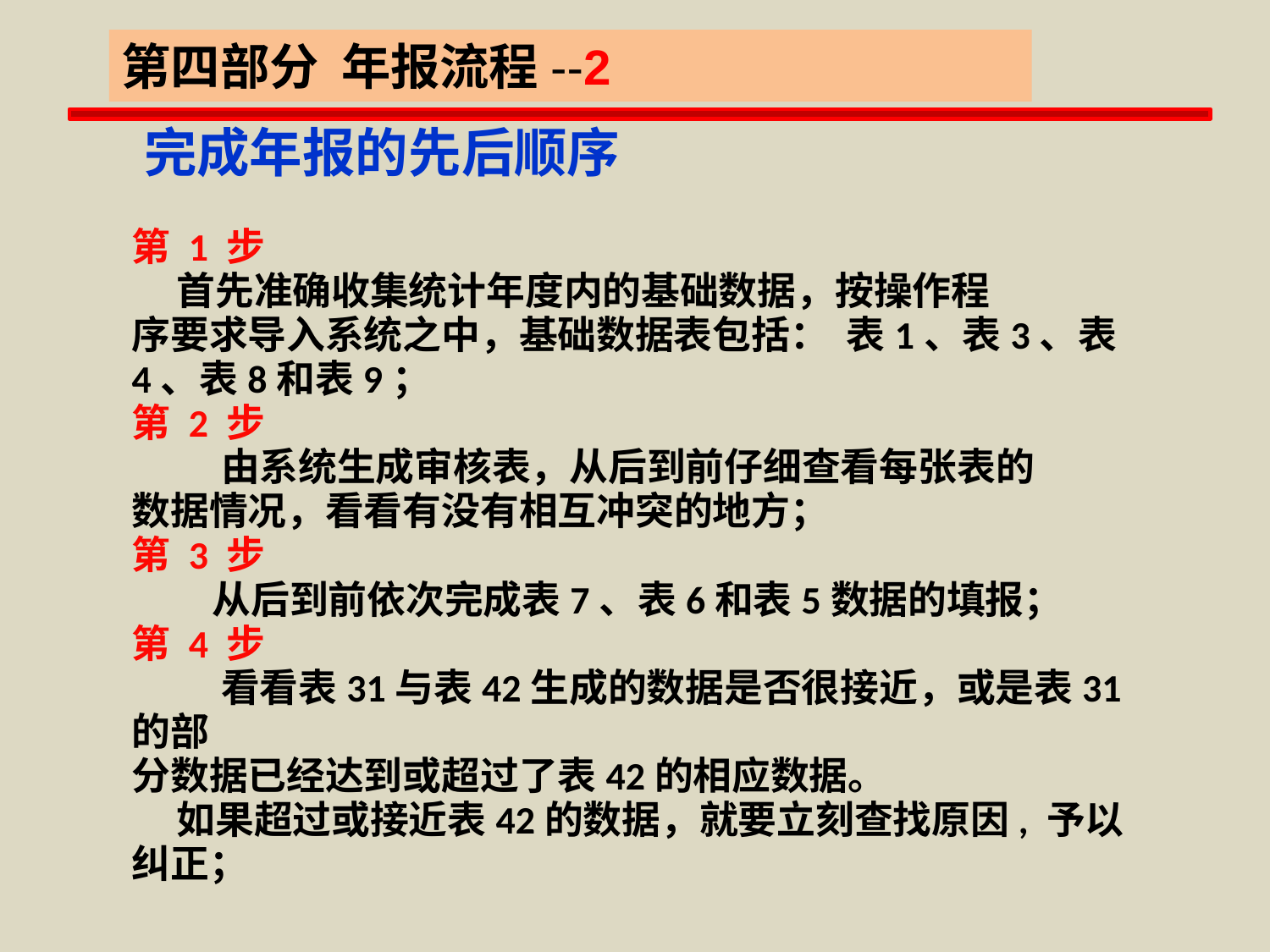

第四部分  年报流程--2
全国普通高等学校科技统计年报培训教材

  完成年报的先后顺序
第 1 步
    首先准确收集统计年度内的基础数据，按操作程
序要求导入系统之中，基础数据表包括：  表1、表3、表4、表8和表9；
第 2 步
         由系统生成审核表，从后到前仔细查看每张表的
数据情况，看看有没有相互冲突的地方；
第 3 步
        从后到前依次完成表7、表6和表5数据的填报；
第 4 步
         看看表31与表42生成的数据是否很接近，或是表31的部
分数据已经达到或超过了表42的相应数据。
    如果超过或接近表42的数据，就要立刻查找原因, 予以
纠正；